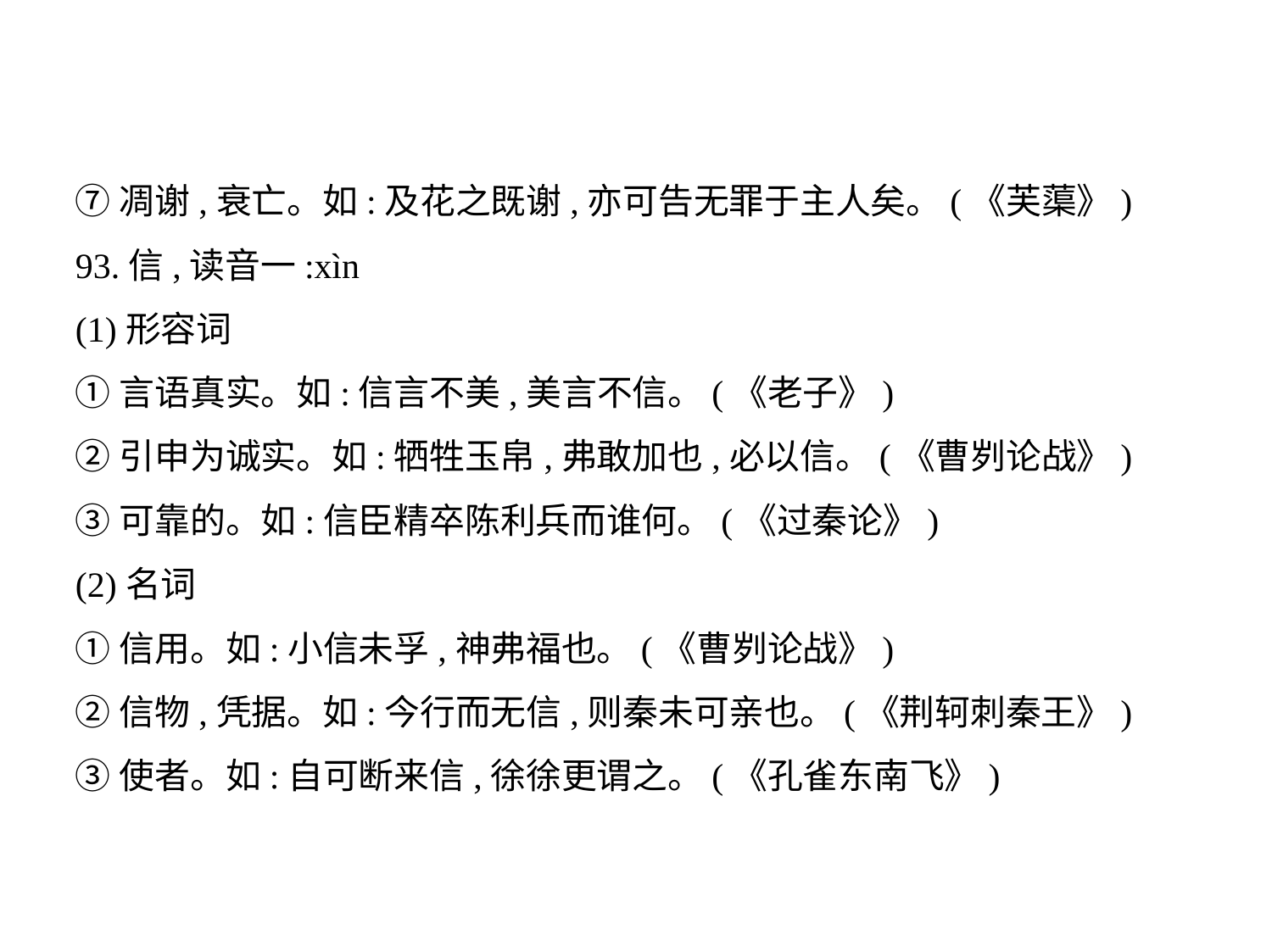

⑦凋谢,衰亡。如:及花之既谢,亦可告无罪于主人矣。(《芙蕖》)
93.信,读音一:xìn
(1)形容词
①言语真实。如:信言不美,美言不信。(《老子》)
②引申为诚实。如:牺牲玉帛,弗敢加也,必以信。(《曹刿论战》)
③可靠的。如:信臣精卒陈利兵而谁何。(《过秦论》)
(2)名词
①信用。如:小信未孚,神弗福也。(《曹刿论战》)
②信物,凭据。如:今行而无信,则秦未可亲也。(《荆轲刺秦王》)
③使者。如:自可断来信,徐徐更谓之。(《孔雀东南飞》)